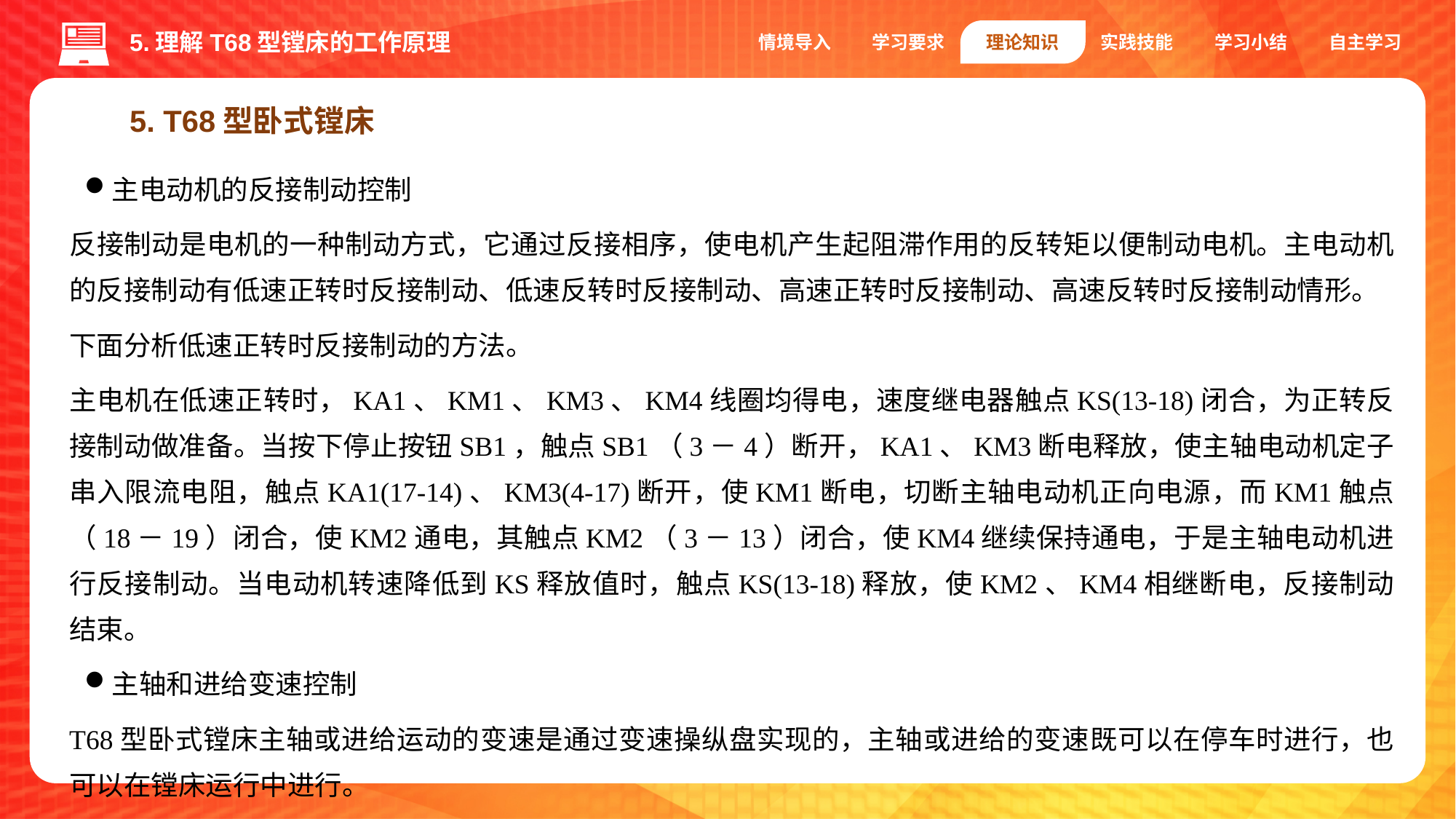

5.理解T68型镗床的工作原理
情境导入
学习要求
理论知识
实践技能
学习小结
自主学习

5. T68型卧式镗床
主电动机的反接制动控制
反接制动是电机的一种制动方式，它通过反接相序，使电机产生起阻滞作用的反转矩以便制动电机。主电动机的反接制动有低速正转时反接制动、低速反转时反接制动、高速正转时反接制动、高速反转时反接制动情形。
下面分析低速正转时反接制动的方法。
主电机在低速正转时，KA1、KM1、KM3、KM4线圈均得电，速度继电器触点KS(13-18)闭合，为正转反接制动做准备。当按下停止按钮SB1，触点SB1（3－4）断开，KA1、KM3断电释放，使主轴电动机定子串入限流电阻，触点KA1(17-14)、KM3(4-17)断开，使KM1断电，切断主轴电动机正向电源，而KM1触点（18－19）闭合，使KM2通电，其触点KM2（3－13）闭合，使KM4继续保持通电，于是主轴电动机进行反接制动。当电动机转速降低到KS释放值时，触点KS(13-18)释放，使KM2、KM4相继断电，反接制动结束。
主轴和进给变速控制
T68型卧式镗床主轴或进给运动的变速是通过变速操纵盘实现的，主轴或进给的变速既可以在停车时进行，也可以在镗床运行中进行。